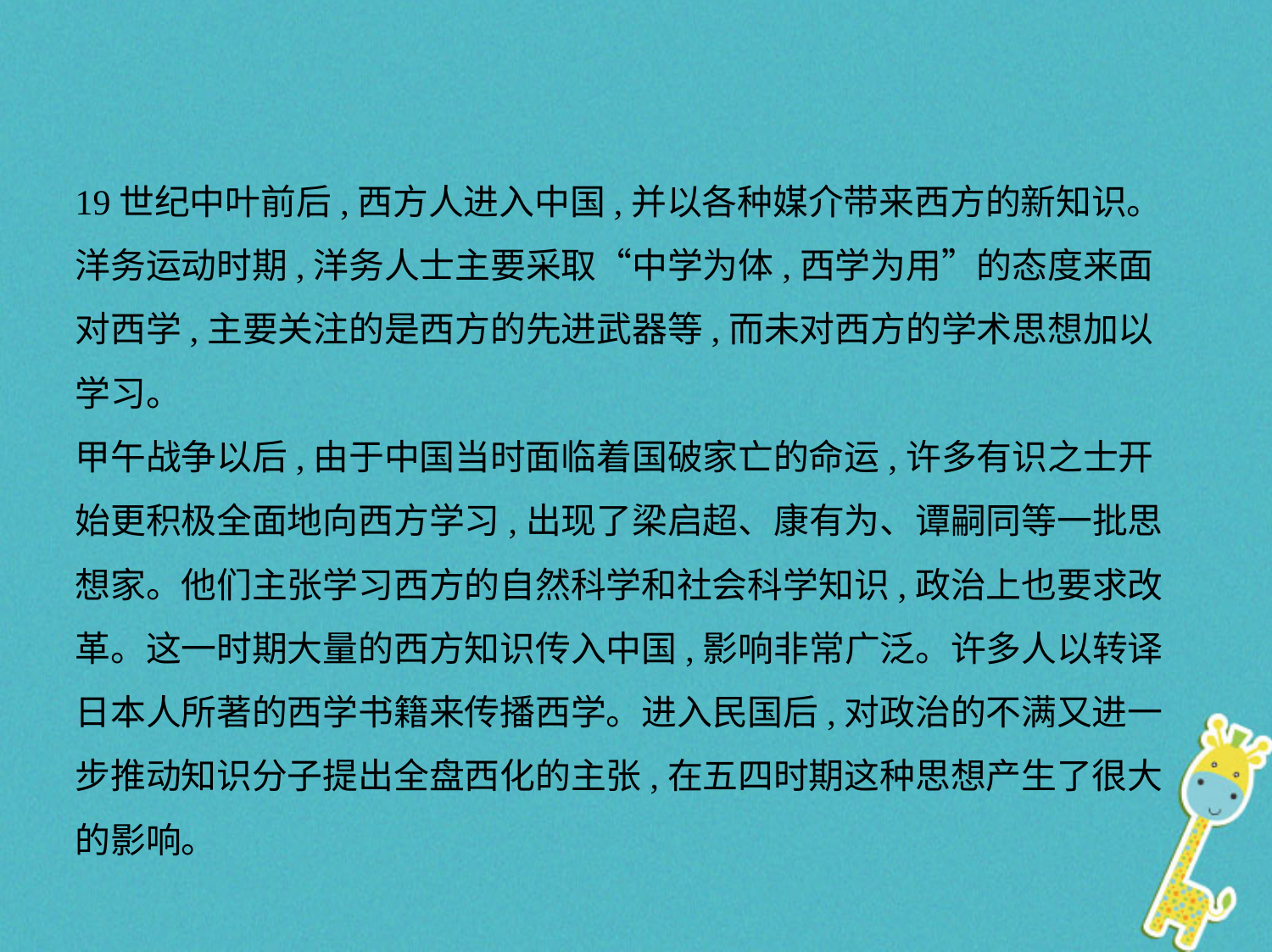

19世纪中叶前后,西方人进入中国,并以各种媒介带来西方的新知识。
洋务运动时期,洋务人士主要采取“中学为体,西学为用”的态度来面
对西学,主要关注的是西方的先进武器等,而未对西方的学术思想加以
学习。
甲午战争以后,由于中国当时面临着国破家亡的命运,许多有识之士开
始更积极全面地向西方学习,出现了梁启超、康有为、谭嗣同等一批思
想家。他们主张学习西方的自然科学和社会科学知识,政治上也要求改
革。这一时期大量的西方知识传入中国,影响非常广泛。许多人以转译
日本人所著的西学书籍来传播西学。进入民国后,对政治的不满又进一
步推动知识分子提出全盘西化的主张,在五四时期这种思想产生了很大
的影响。